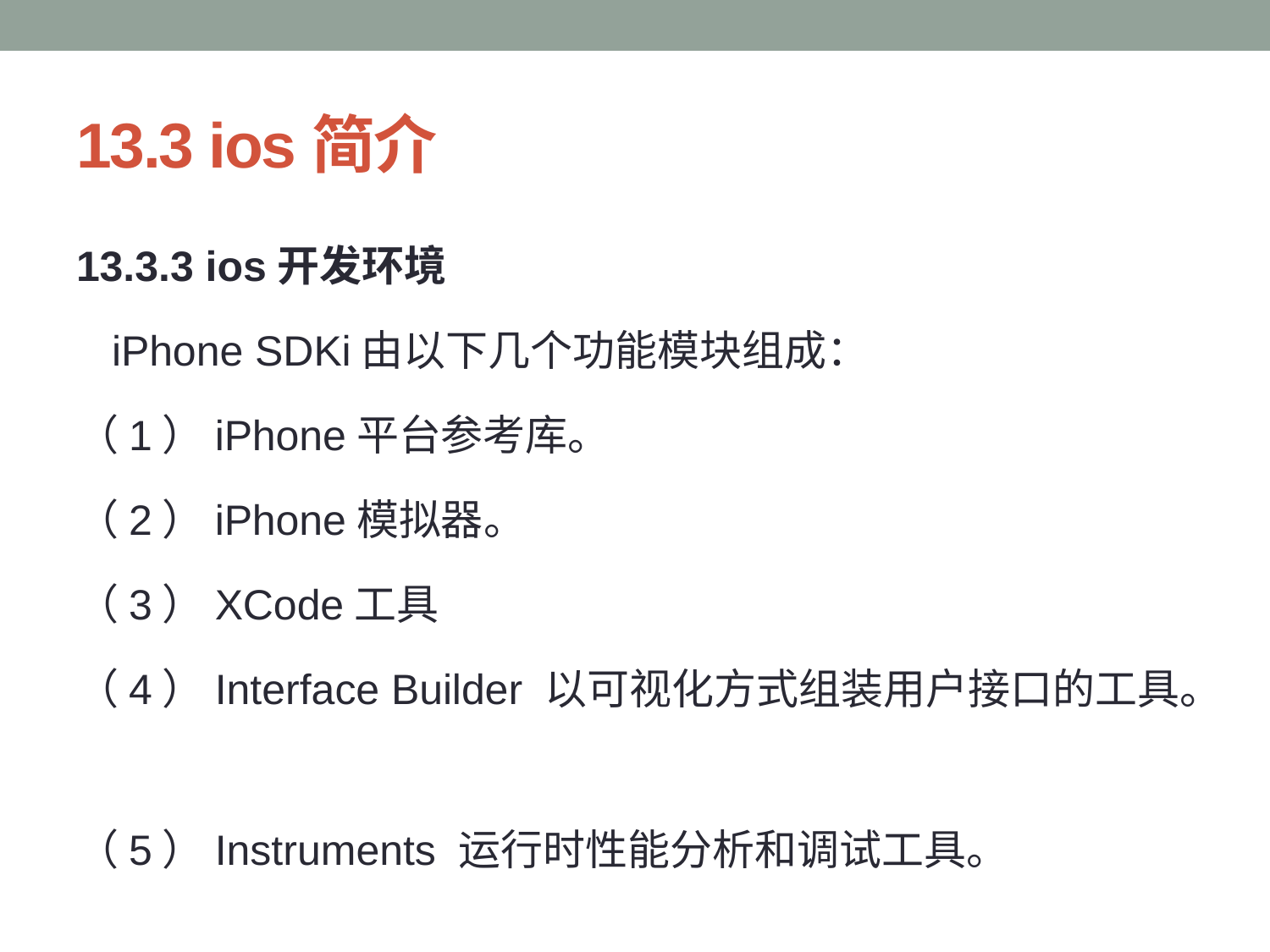

# 13.3 ios简介
13.3.3 ios开发环境
   iPhone SDKi由以下几个功能模块组成：
（1）iPhone平台参考库。
（2）iPhone模拟器。
（3）XCode工具
（4）Interface Builder 以可视化方式组装用户接口的工具。
（5）Instruments 运行时性能分析和调试工具。